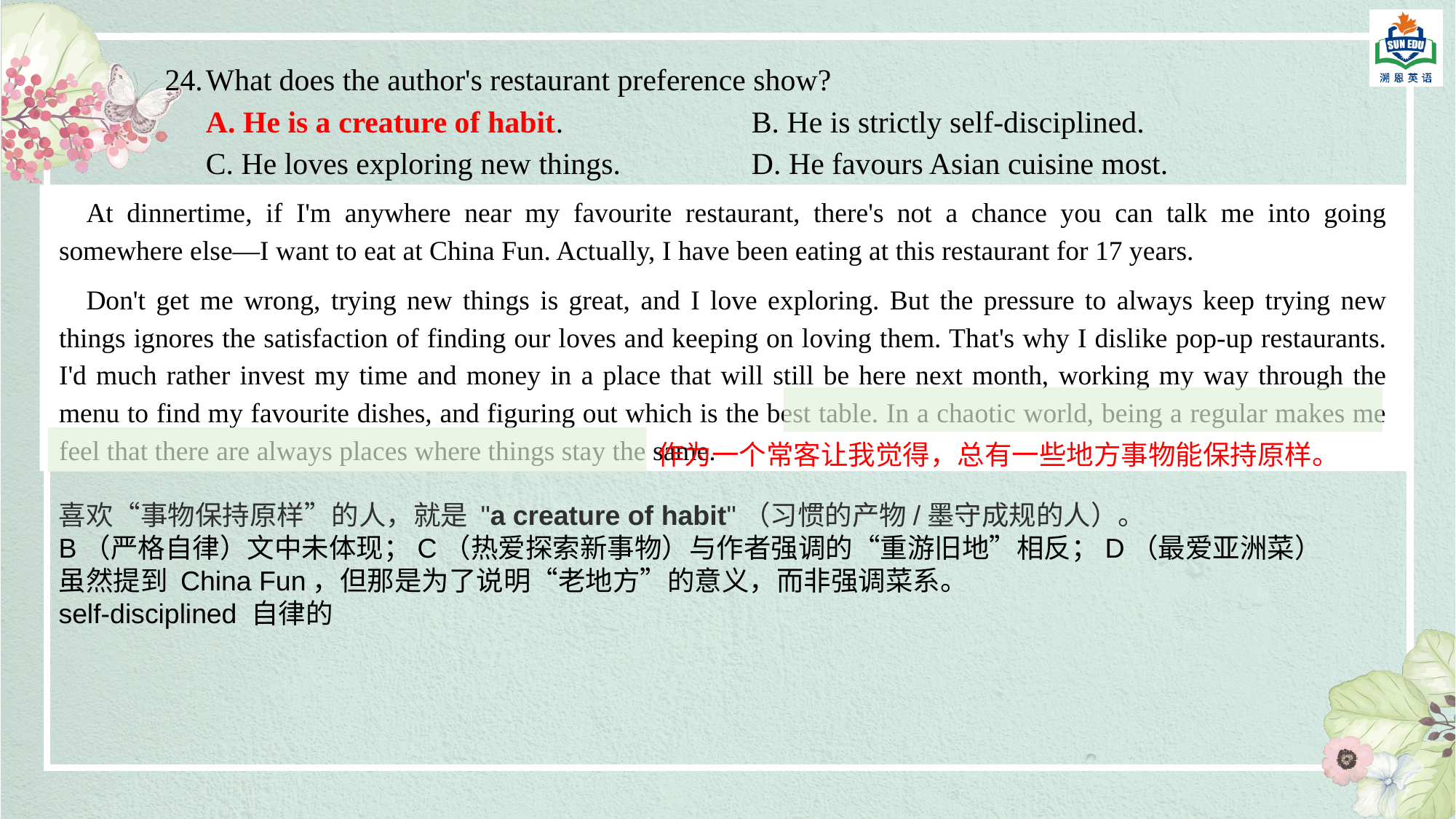

What does the author's restaurant preference show?
A. He is a creature of habit. 		B. He is strictly self-disciplined.
C. He loves exploring new things. 	D. He favours Asian cuisine most.
At dinnertime, if I'm anywhere near my favourite restaurant, there's not a chance you can talk me into going somewhere else—I want to eat at China Fun. Actually, I have been eating at this restaurant for 17 years.
Don't get me wrong, trying new things is great, and I love exploring. But the pressure to always keep trying new things ignores the satisfaction of finding our loves and keeping on loving them. That's why I dislike pop-up restaurants. I'd much rather invest my time and money in a place that will still be here next month, working my way through the menu to find my favourite dishes, and figuring out which is the best table. In a chaotic world, being a regular makes me feel that there are always places where things stay the same.

作为一个常客让我觉得，总有一些地方事物能保持原样。
喜欢“事物保持原样”的人，就是 "a creature of habit"（习惯的产物/墨守成规的人）。
B（严格自律）文中未体现；C（热爱探索新事物）与作者强调的“重游旧地”相反；D（最爱亚洲菜）虽然提到 China Fun，但那是为了说明“老地方”的意义，而非强调菜系。
self-disciplined 自律的